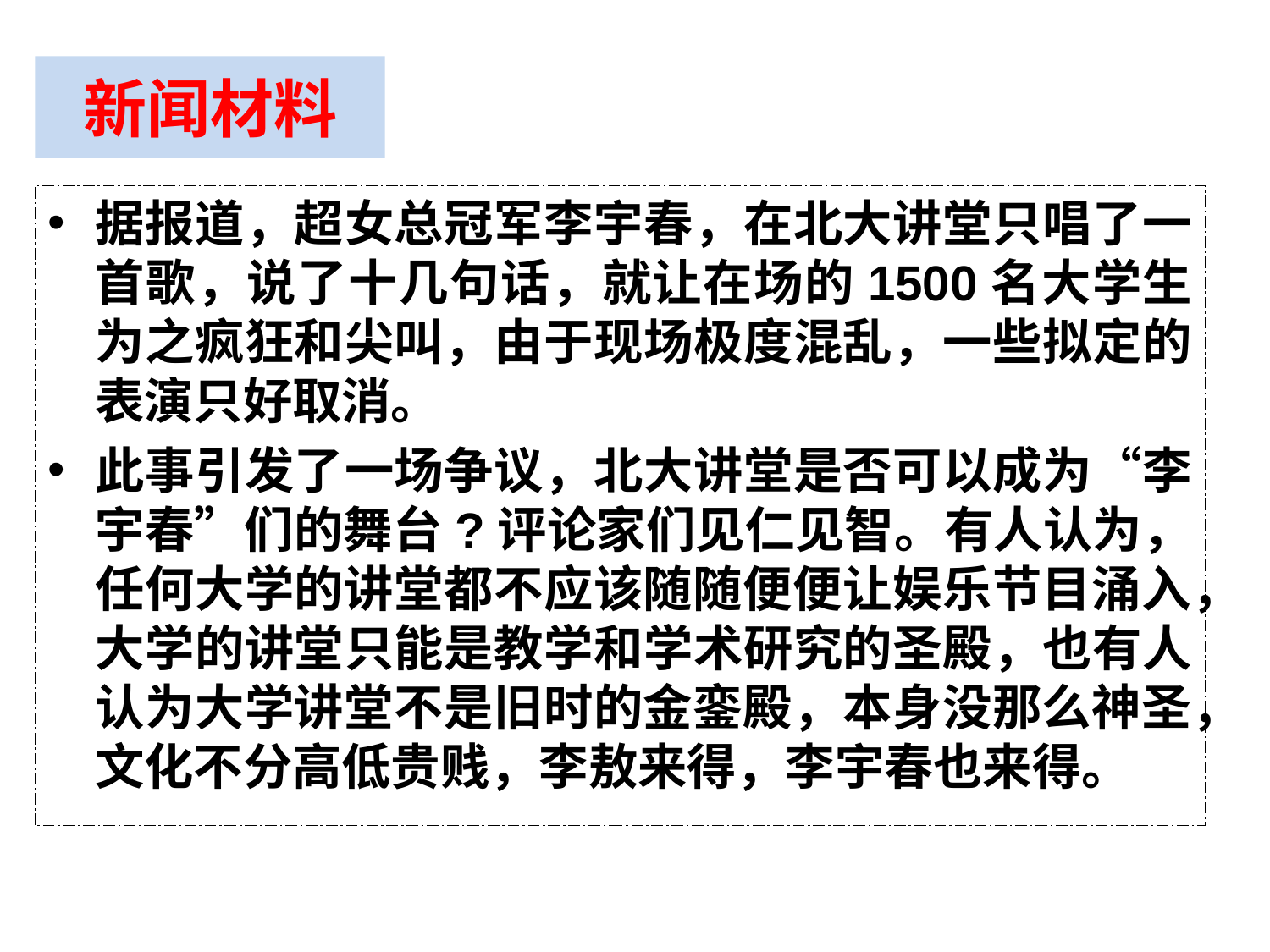

新闻材料
据报道，超女总冠军李宇春，在北大讲堂只唱了一首歌，说了十几句话，就让在场的1500名大学生为之疯狂和尖叫，由于现场极度混乱，一些拟定的表演只好取消。
此事引发了一场争议，北大讲堂是否可以成为“李宇春”们的舞台?评论家们见仁见智。有人认为，任何大学的讲堂都不应该随随便便让娱乐节目涌入，大学的讲堂只能是教学和学术研究的圣殿，也有人认为大学讲堂不是旧时的金銮殿，本身没那么神圣，文化不分高低贵贱，李敖来得，李宇春也来得。